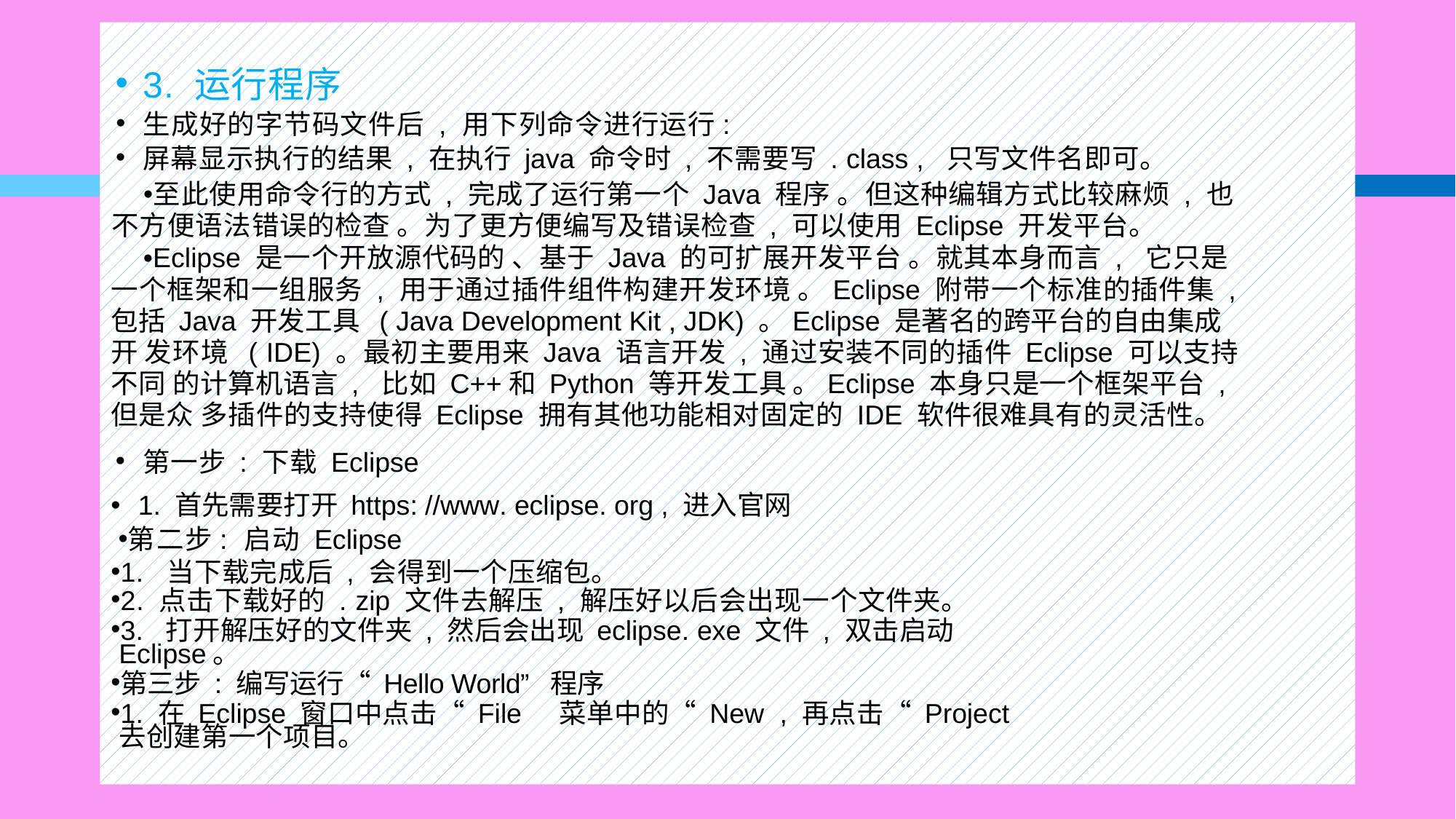

3. 运行程序
生成好的字节码文件后 , 用下列命令进行运行:
屏幕显示执行的结果 , 在执行 java 命令时 , 不需要写 . class ,  只写文件名即可。
至此使用命令行的方式 , 完成了运行第一个 Java 程序 。但这种编辑方式比较麻烦 , 也 不方便语法错误的检查 。为了更方便编写及错误检查 , 可以使用 Eclipse 开发平台。
Eclipse 是一个开放源代码的 、基于 Java 的可扩展开发平台 。就其本身而言 ,  它只是 一个框架和一组服务 , 用于通过插件组件构建开发环境 。Eclipse 附带一个标准的插件集 , 包括 Java 开发工具  ( Java Development Kit , JDK) 。Eclipse 是著名的跨平台的自由集成开 发环境  ( IDE) 。最初主要用来 Java 语言开发 , 通过安装不同的插件 Eclipse 可以支持不同 的计算机语言 ,  比如 C++和 Python 等开发工具 。Eclipse 本身只是一个框架平台 , 但是众 多插件的支持使得 Eclipse 拥有其他功能相对固定的 IDE 软件很难具有的灵活性。

第一步 : 下载 Eclipse
1. 首先需要打开 https: //www. eclipse. org , 进入官网
第二步: 启动 Eclipse
1.  当下载完成后 , 会得到一个压缩包。
2. 点击下载好的 . zip 文件去解压 , 解压好以后会出现一个文件夹。
3.  打开解压好的文件夹 , 然后会出现 eclipse. exe 文件 , 双击启动 Eclipse。
第三步 : 编写运行“ Hello World”  程序
1. 在 Eclipse 窗口中点击“ File    菜单中的“ New  , 再点击“ Project    去创建第一个项目。

#